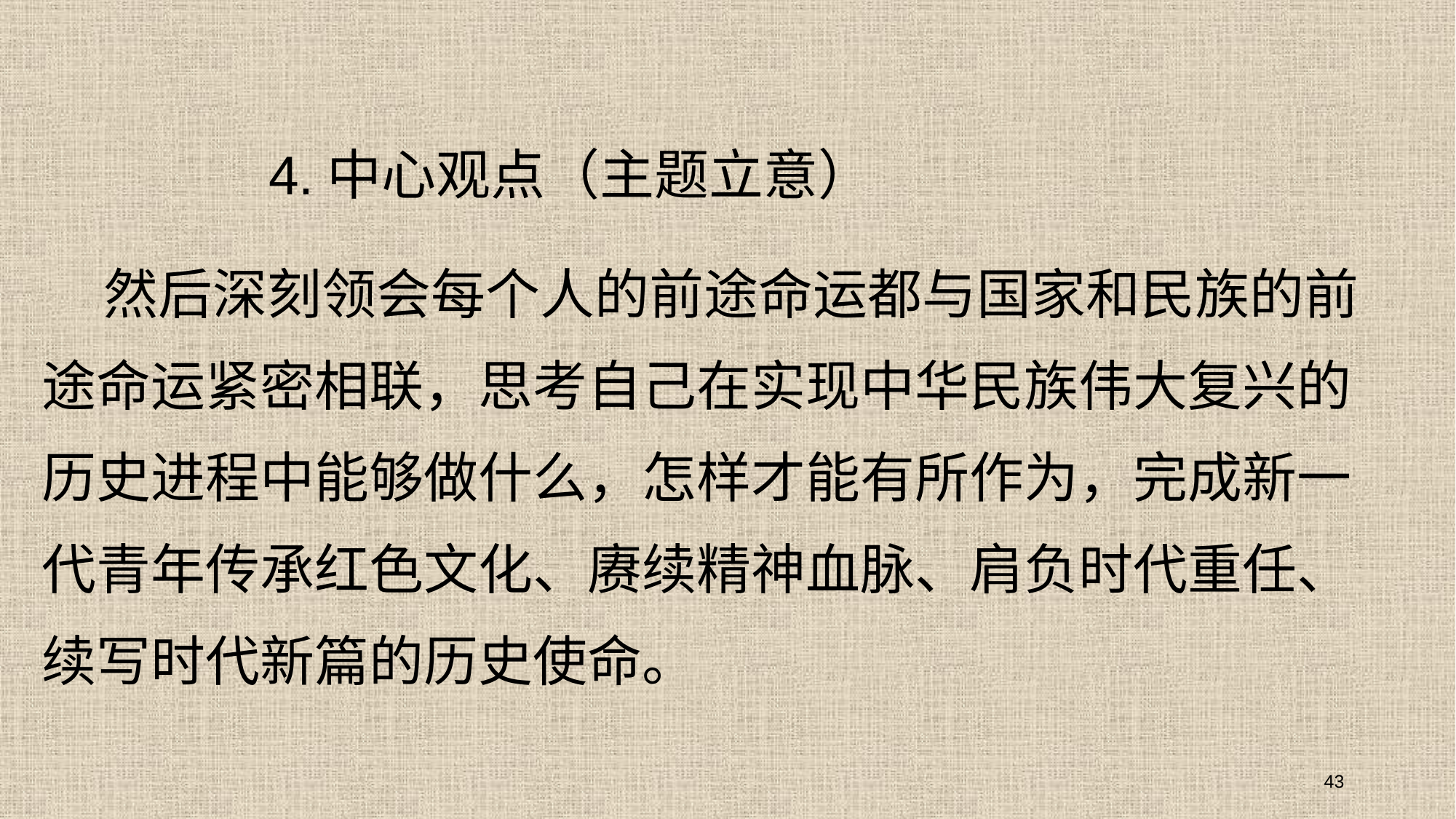

4.中心观点（主题立意）
    然后深刻领会每个人的前途命运都与国家和民族的前途命运紧密相联，思考自己在实现中华民族伟大复兴的历史进程中能够做什么，怎样才能有所作为，完成新一代青年传承红色文化、赓续精神血脉、肩负时代重任、续写时代新篇的历史使命。

43